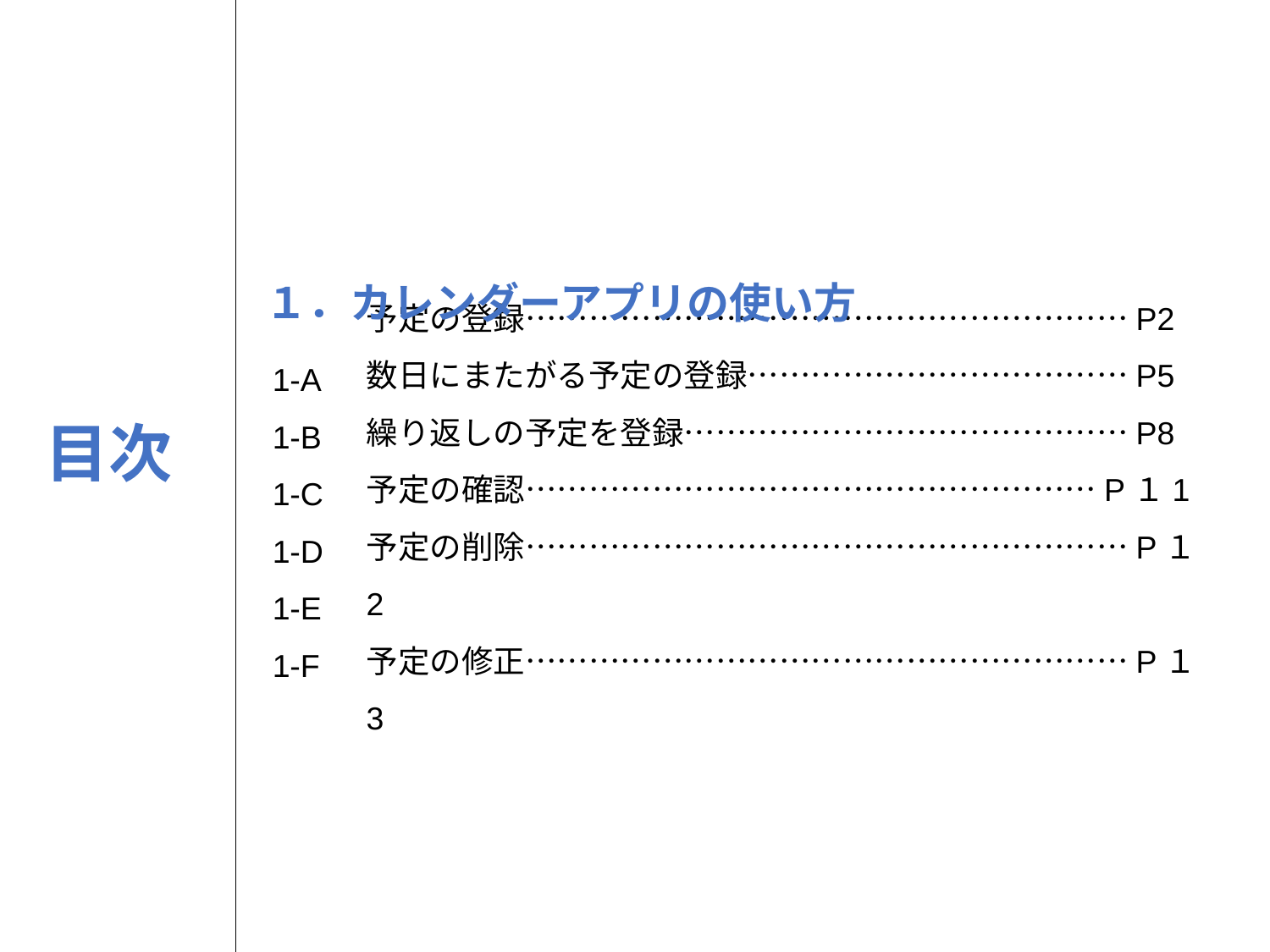

１．カレンダーアプリの使い方
1-A
1-B
1-C
1-D
1-E
1-F
予定の登録…………………………………………………P2
数日にまたがる予定の登録………………………………P5
繰り返しの予定を登録……………………………………P8
予定の確認………………………………………………P１1
予定の削除…………………………………………………P１2
予定の修正…………………………………………………P１3
目次